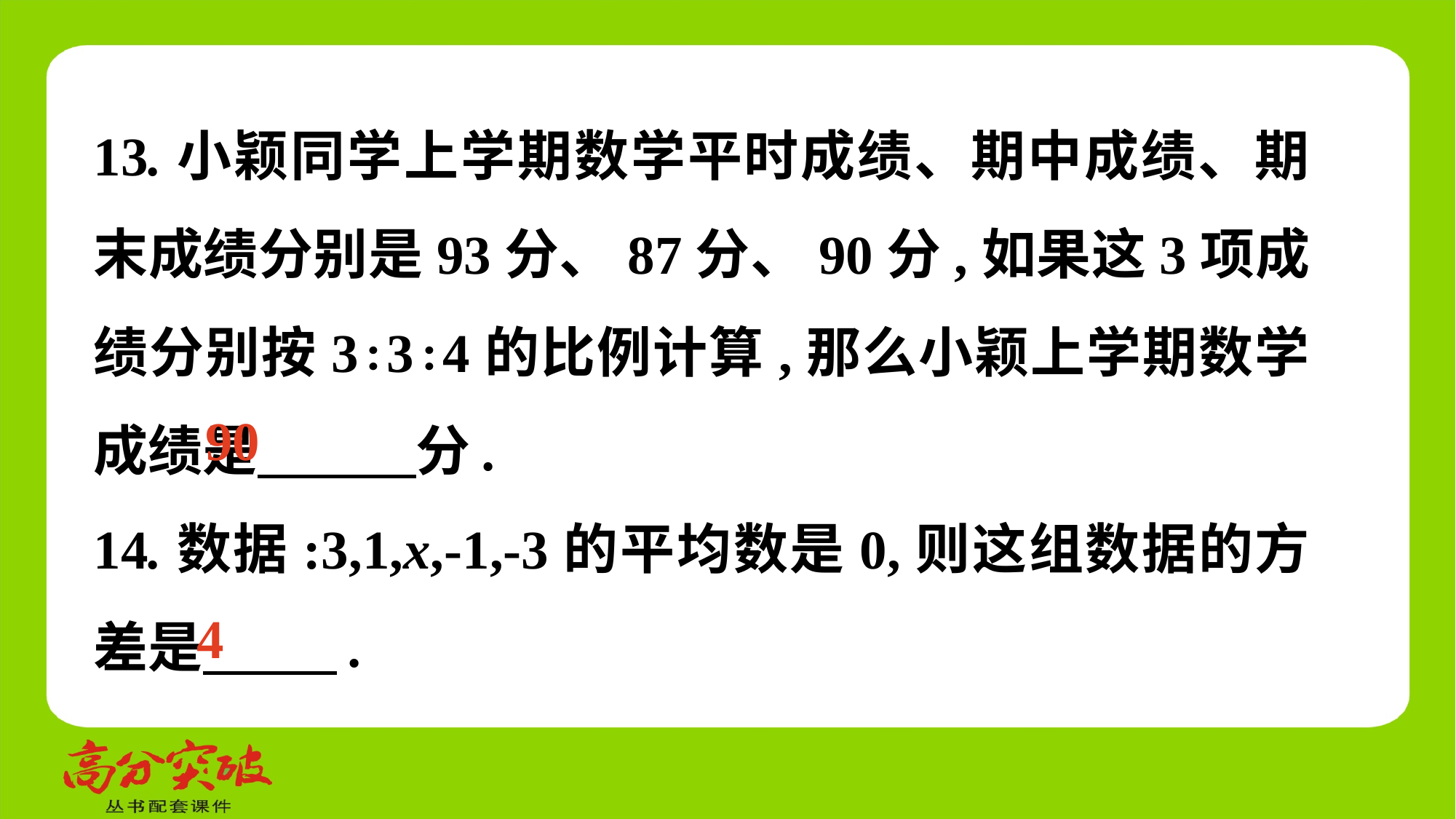

13.小颖同学上学期数学平时成绩、期中成绩、期末成绩分别是93分、87分、90分,如果这3项成绩分别按3∶3∶4的比例计算,那么小颖上学期数学成绩是　    　分.
14.数据:3,1,x,-1,-3的平均数是0,则这组数据的方差是　  　.
90
4